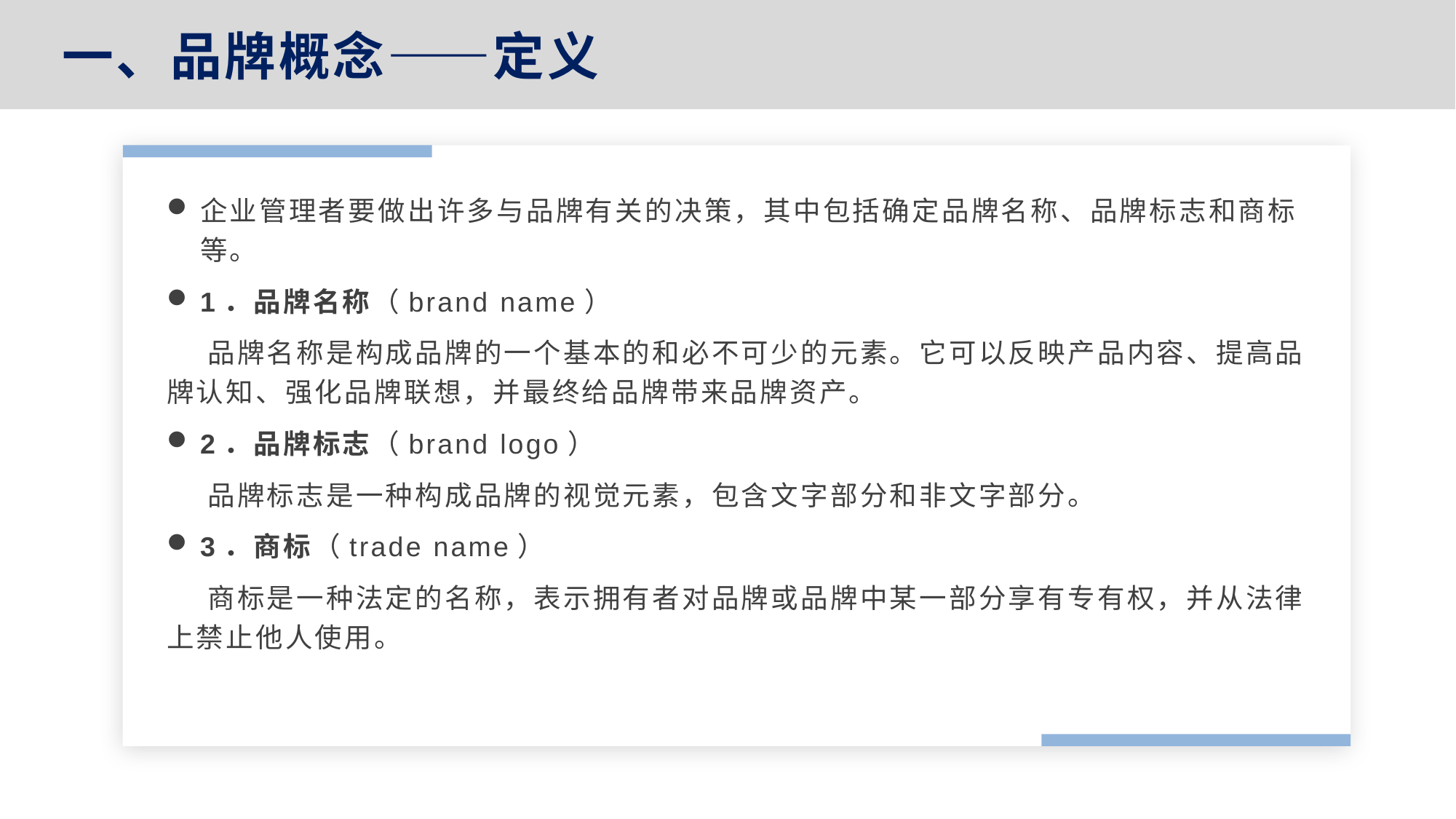

一、品牌概念——定义

企业管理者要做出许多与品牌有关的决策，其中包括确定品牌名称、品牌标志和商标等。
1．品牌名称（brand name）
    品牌名称是构成品牌的一个基本的和必不可少的元素。它可以反映产品内容、提高品牌认知、强化品牌联想，并最终给品牌带来品牌资产。
2．品牌标志（brand logo）
    品牌标志是一种构成品牌的视觉元素，包含文字部分和非文字部分。
3．商标（trade name）
    商标是一种法定的名称，表示拥有者对品牌或品牌中某一部分享有专有权，并从法律上禁止他人使用。